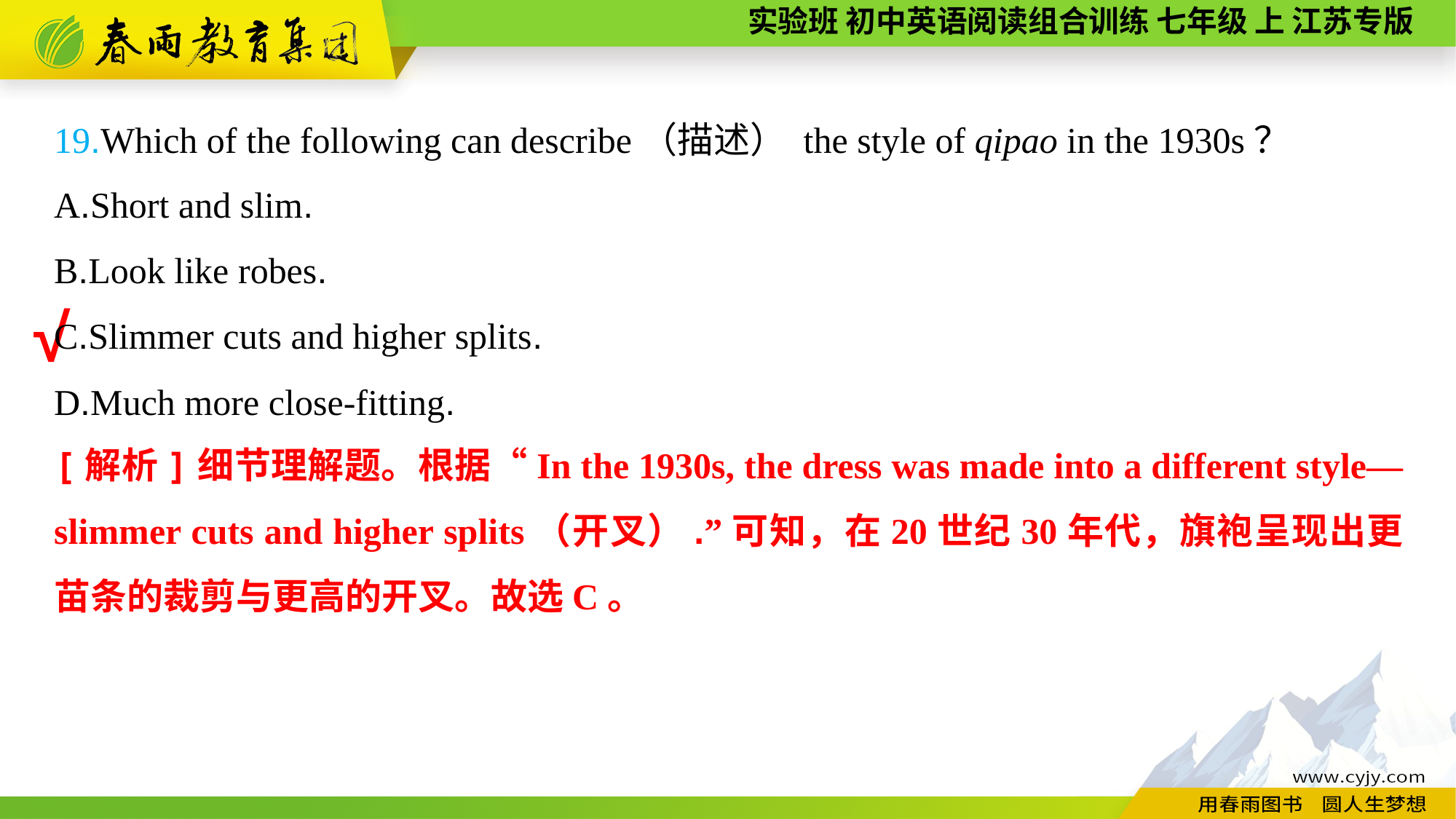

19.Which of the following can describe（描述） the style of qipao in the 1930s？
A.Short and slim.
B.Look like robes.
C.Slimmer cuts and higher splits.
D.Much more close-fitting.
√
[解析]细节理解题。根据“In the 1930s, the dress was made into a different style—slimmer cuts and higher splits（开叉）.”可知，在20世纪30年代，旗袍呈现出更苗条的裁剪与更高的开叉。故选C。